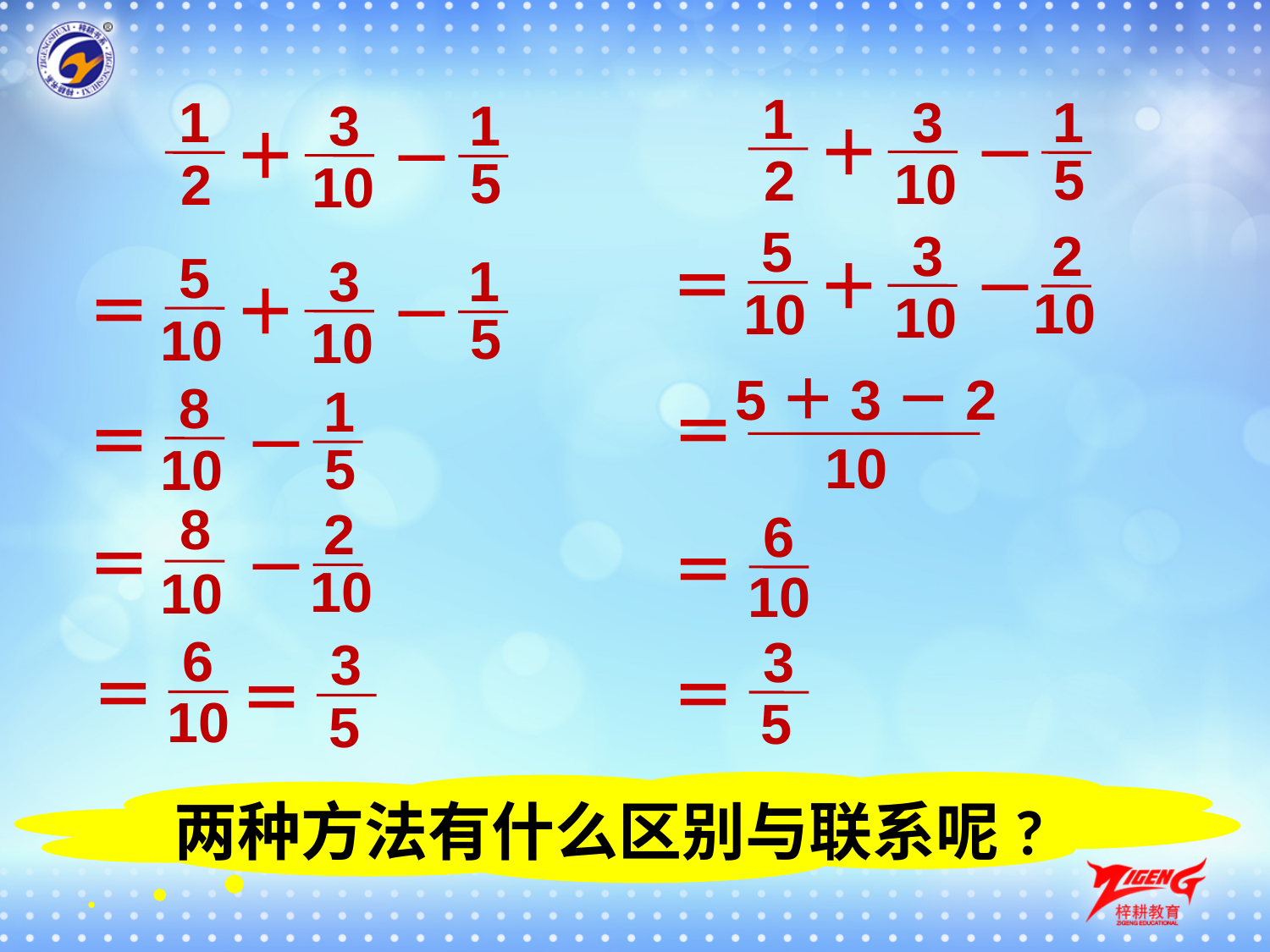

1
 2

1
 2

3
10

1
 5

3
10

1
 5

—
—
＋
＋
5
 10

3
10

2
 10

—
＝
＋
5
 10

3
10

1
 5

—
＝
＋
5＋3－2
 10

8
 10

1
 5

＝
—
＝
8
 10

2
 10

6
 10

—
＝
＝
6
 10

3
 5

3
 5

＝
＝
＝

两种方法有什么区别与联系呢?